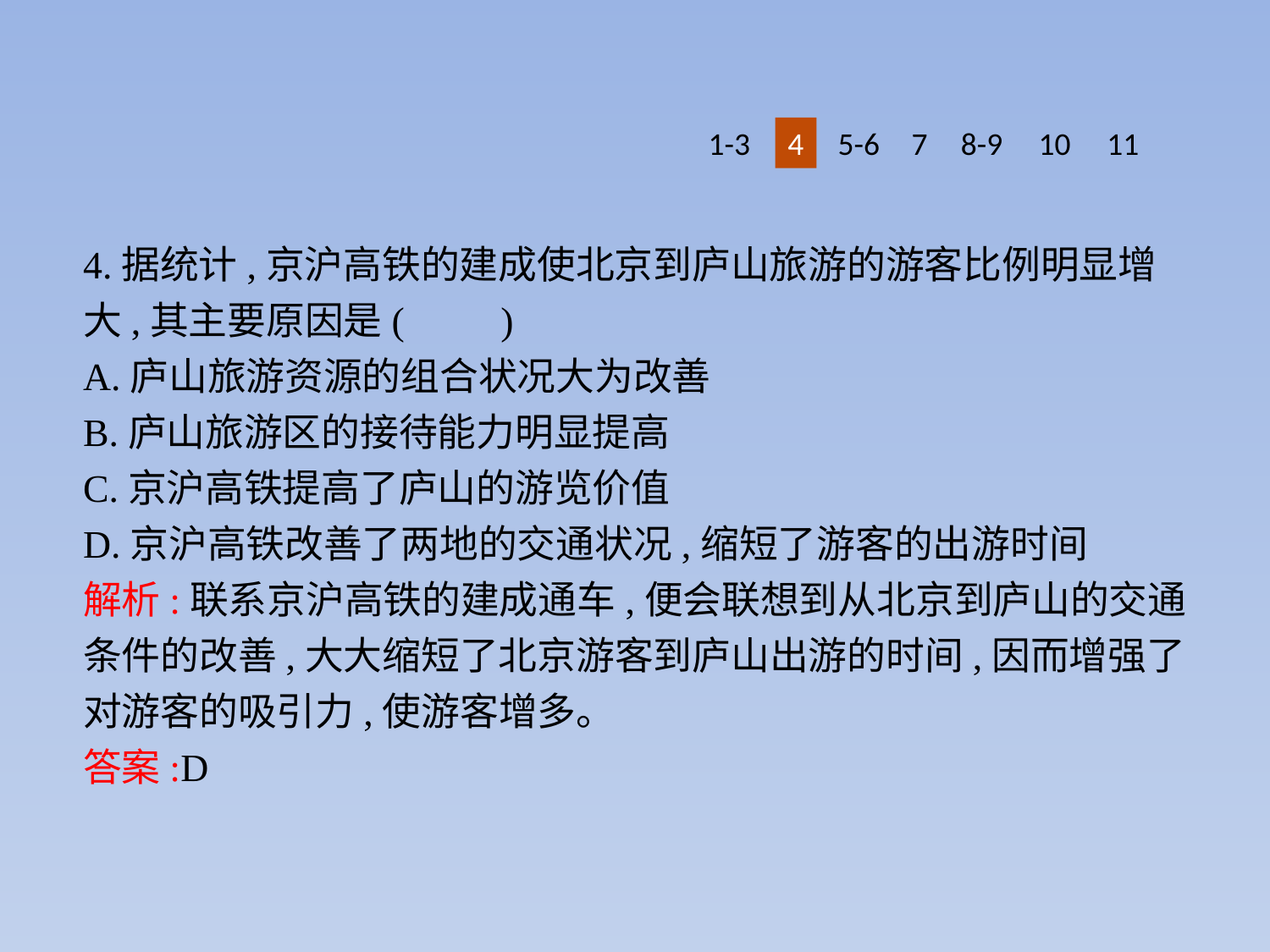

1-3
4
5-6
7
8-9
10
11
4.据统计,京沪高铁的建成使北京到庐山旅游的游客比例明显增大,其主要原因是(　　)
A.庐山旅游资源的组合状况大为改善
B.庐山旅游区的接待能力明显提高
C.京沪高铁提高了庐山的游览价值
D.京沪高铁改善了两地的交通状况,缩短了游客的出游时间
解析:联系京沪高铁的建成通车,便会联想到从北京到庐山的交通条件的改善,大大缩短了北京游客到庐山出游的时间,因而增强了对游客的吸引力,使游客增多。
答案:D